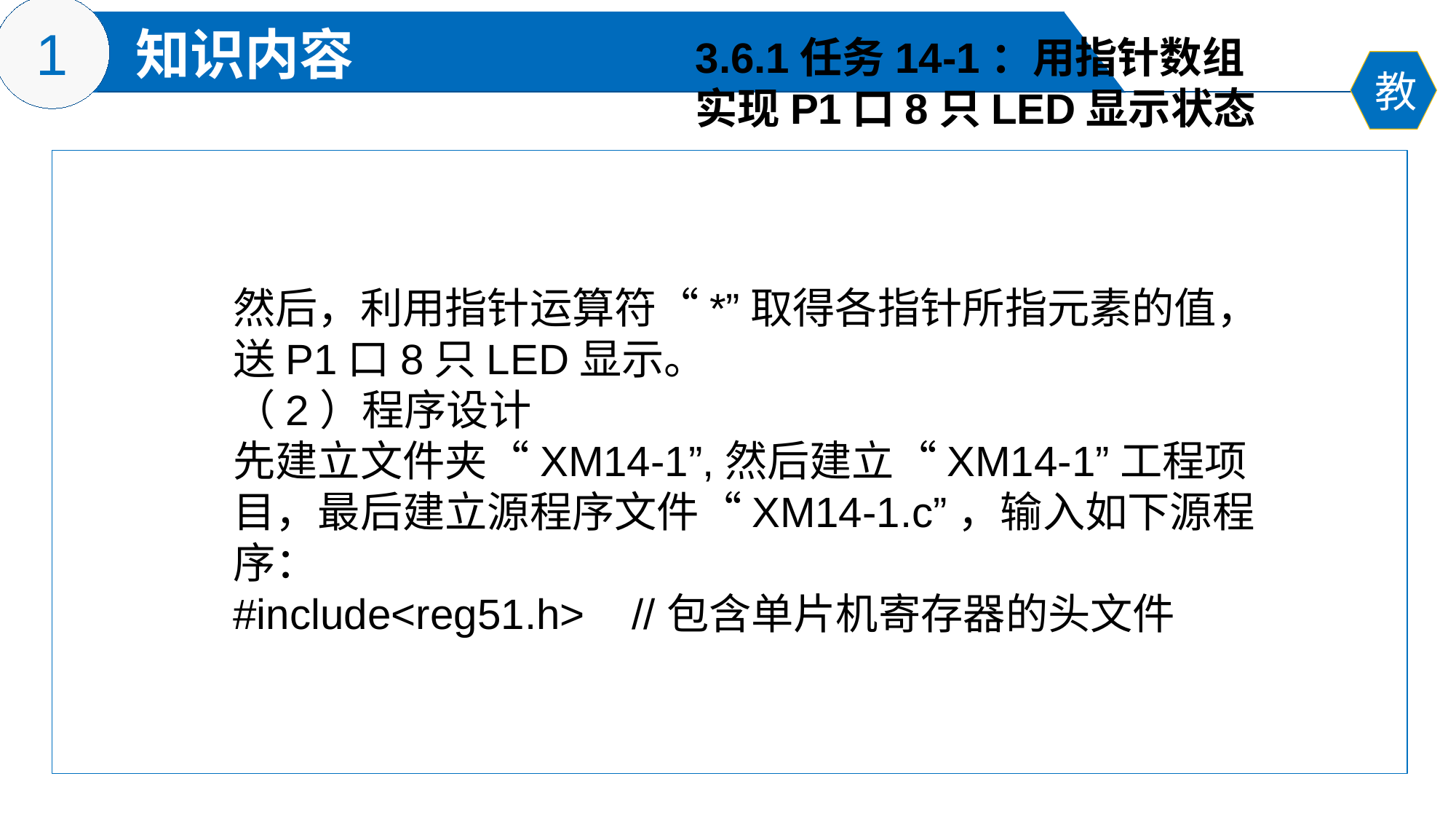

3.6.1任务14-1：用指针数组
实现P1口8只LED显示状态
然后，利用指针运算符“*”取得各指针所指元素的值，送P1口8只LED显示。
（2）程序设计
先建立文件夹“XM14-1”,然后建立“XM14-1”工程项目，最后建立源程序文件“XM14-1.c”，输入如下源程序：
#include<reg51.h>    //包含单片机寄存器的头文件